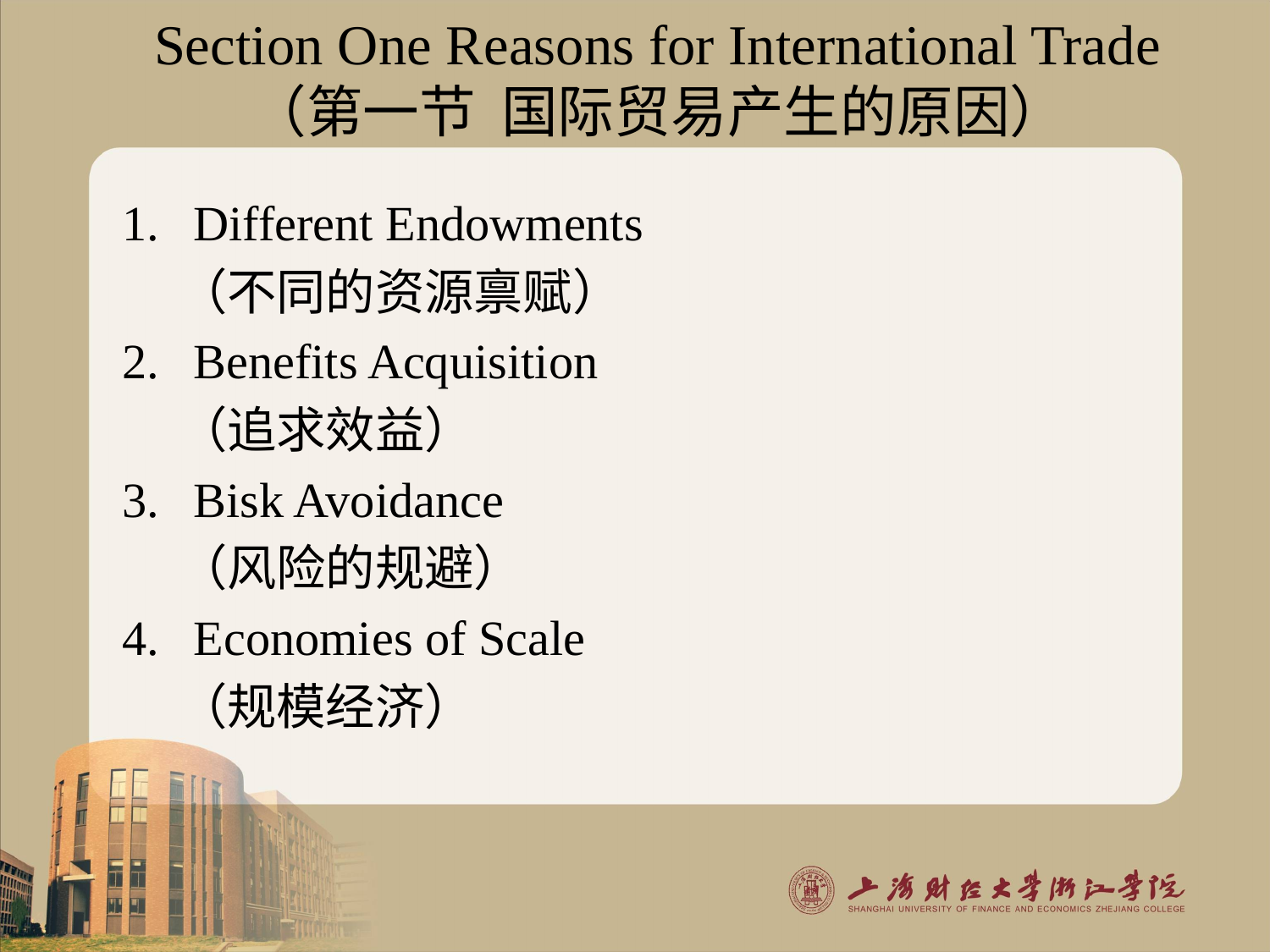

# Section One Reasons for International Trade （第一节  国际贸易产生的原因）

Different Endowments
    （不同的资源禀赋）
Benefits Acquisition
    （追求效益）
Bisk Avoidance
    （风险的规避）
Economies of Scale
    （规模经济）